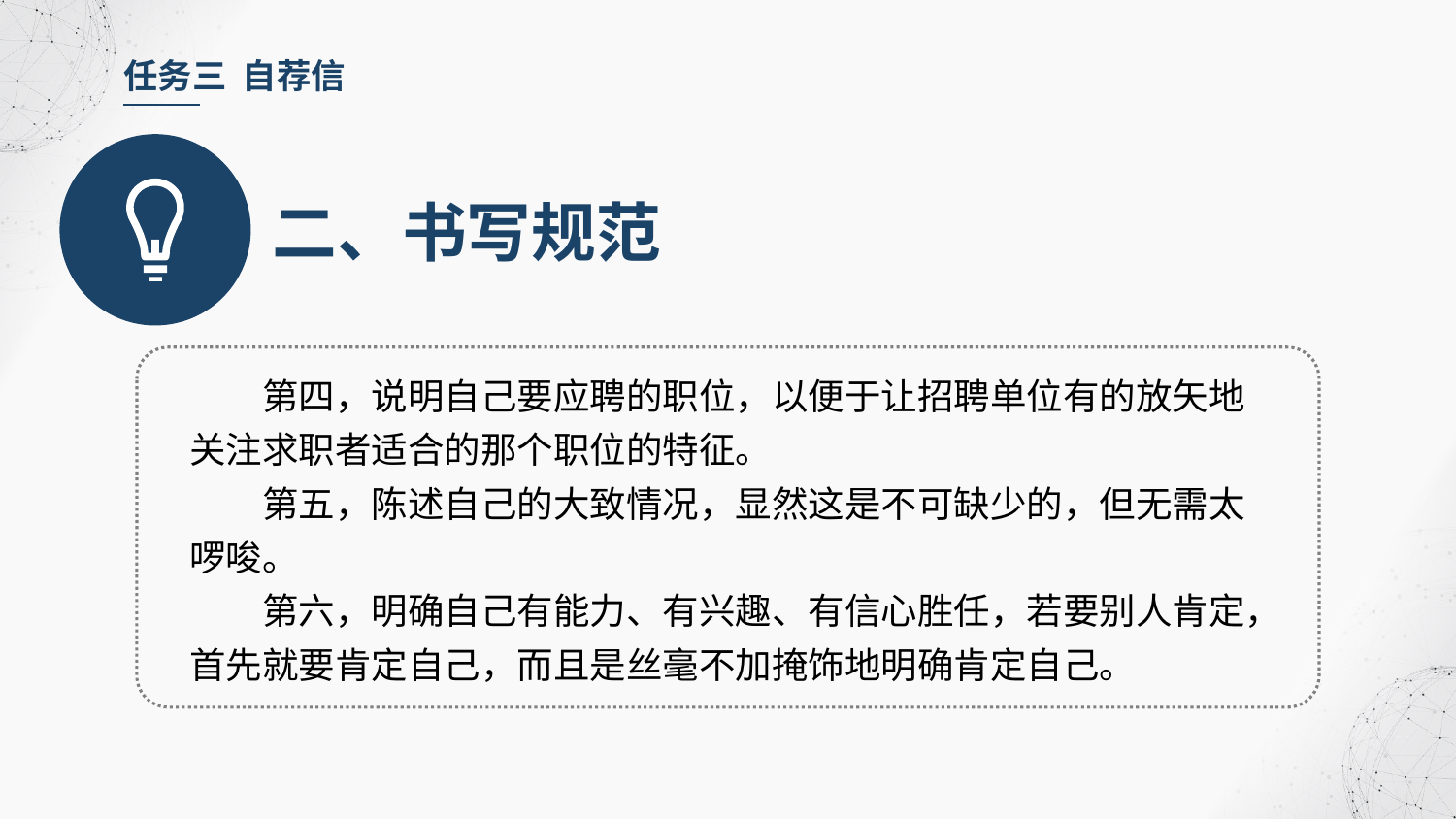

任务三  自荐信

二、书写规范

第四，说明自己要应聘的职位，以便于让招聘单位有的放矢地关注求职者适合的那个职位的特征。
第五，陈述自己的大致情况，显然这是不可缺少的，但无需太啰唆。
第六，明确自己有能力、有兴趣、有信心胜任，若要别人肯定，首先就要肯定自己，而且是丝毫不加掩饰地明确肯定自己。